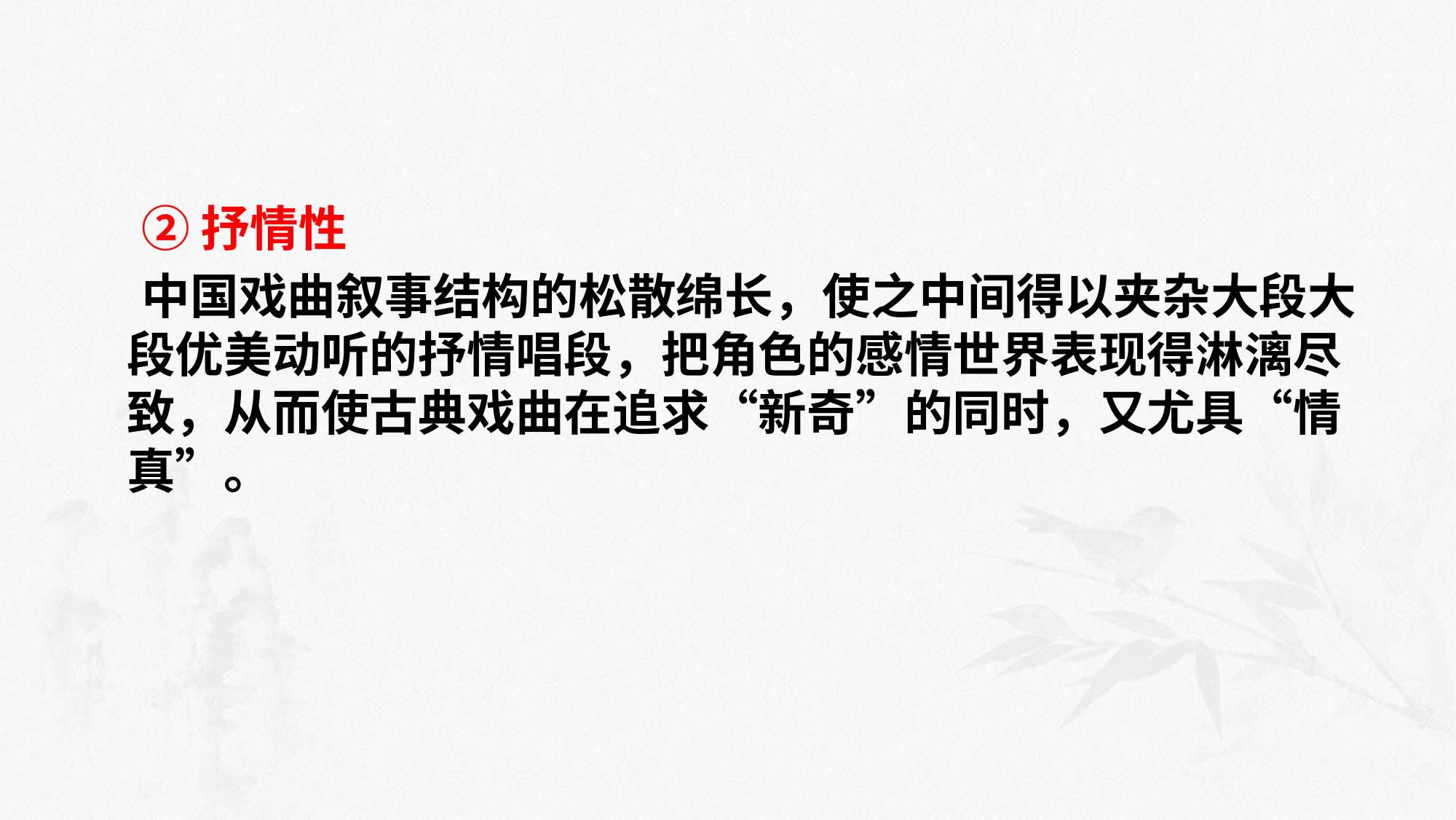

#
     ②抒情性
    中国戏曲叙事结构的松散绵长，使之中间得以夹杂大段大段优美动听的抒情唱段，把角色的感情世界表现得淋漓尽致，从而使古典戏曲在追求“新奇”的同时，又尤具“情真”。